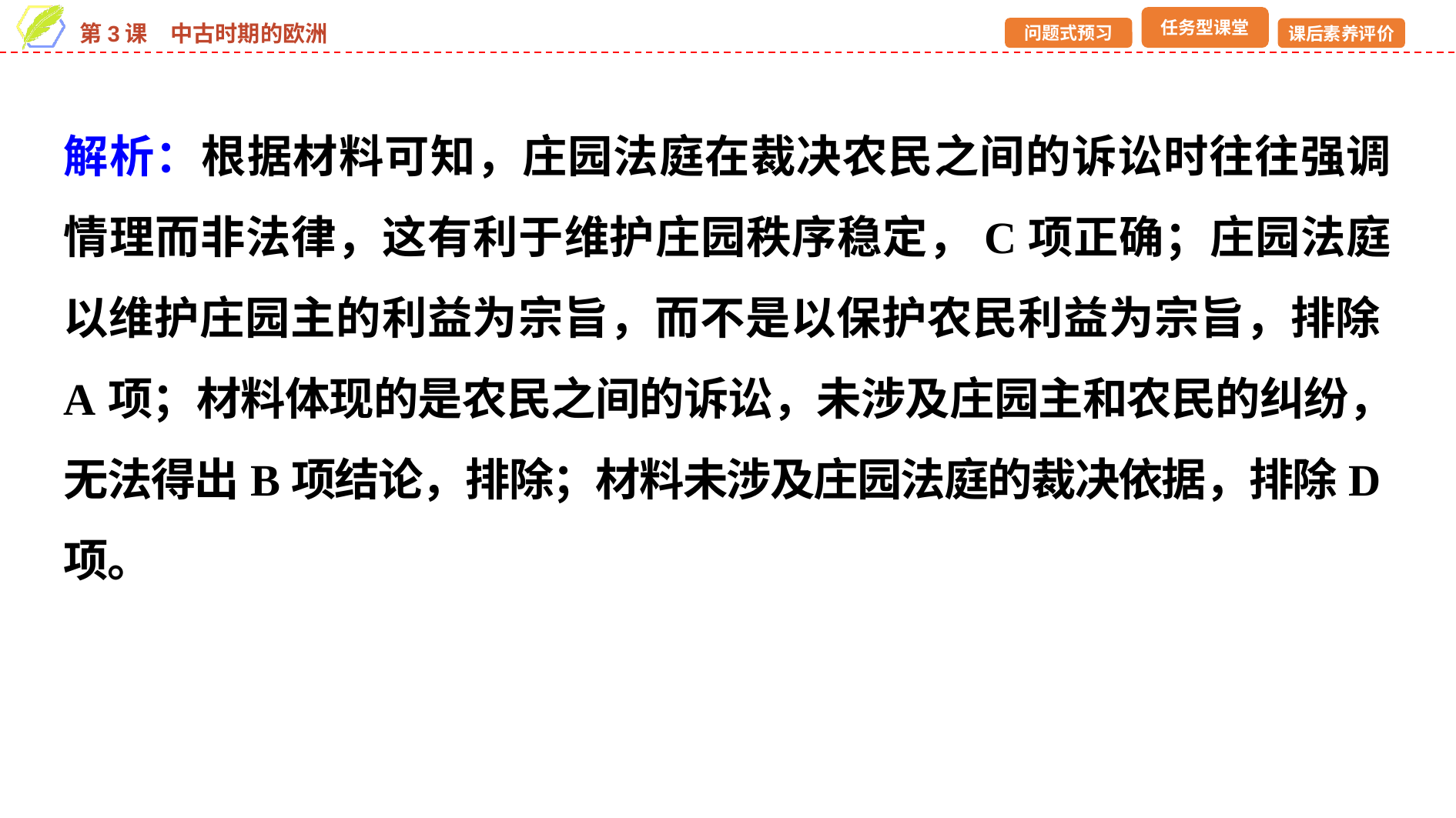

解析：根据材料可知，庄园法庭在裁决农民之间的诉讼时往往强调情理而非法律，这有利于维护庄园秩序稳定，C项正确；庄园法庭以维护庄园主的利益为宗旨，而不是以保护农民利益为宗旨，排除A项；材料体现的是农民之间的诉讼，未涉及庄园主和农民的纠纷，无法得出B项结论，排除；材料未涉及庄园法庭的裁决依据，排除D项。